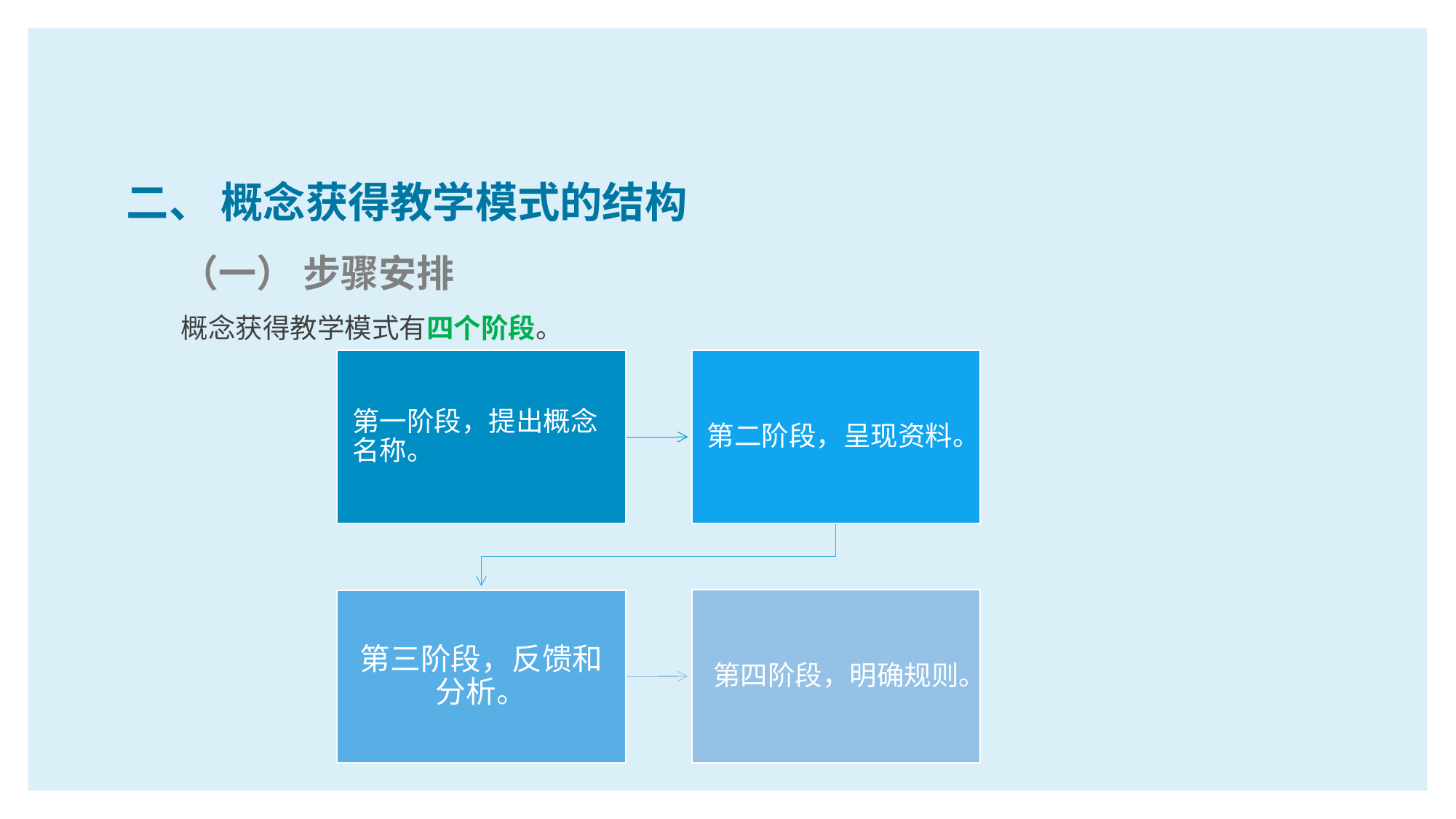

二、 概念获得教学模式的结构
（一） 步骤安排
概念获得教学模式有四个阶段。

第一阶段，提出概念名称。

第二阶段，呈现资料。

第三阶段，反馈和分析。
第四阶段，明确规则。